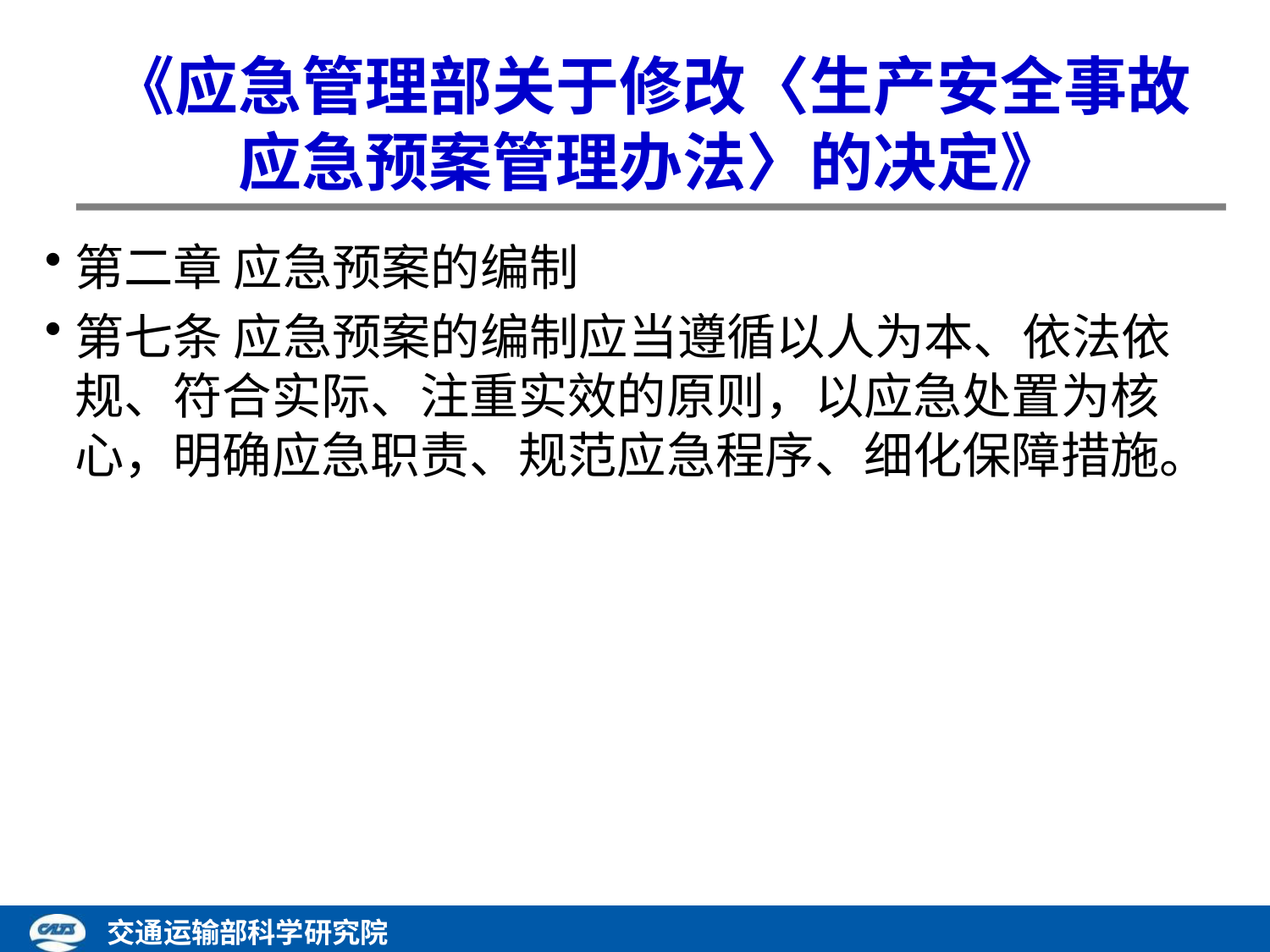

《应急管理部关于修改〈生产安全事故应急预案管理办法〉的决定》

第二章 应急预案的编制
第七条 应急预案的编制应当遵循以人为本、依法依规、符合实际、注重实效的原则，以应急处置为核心，明确应急职责、规范应急程序、细化保障措施。